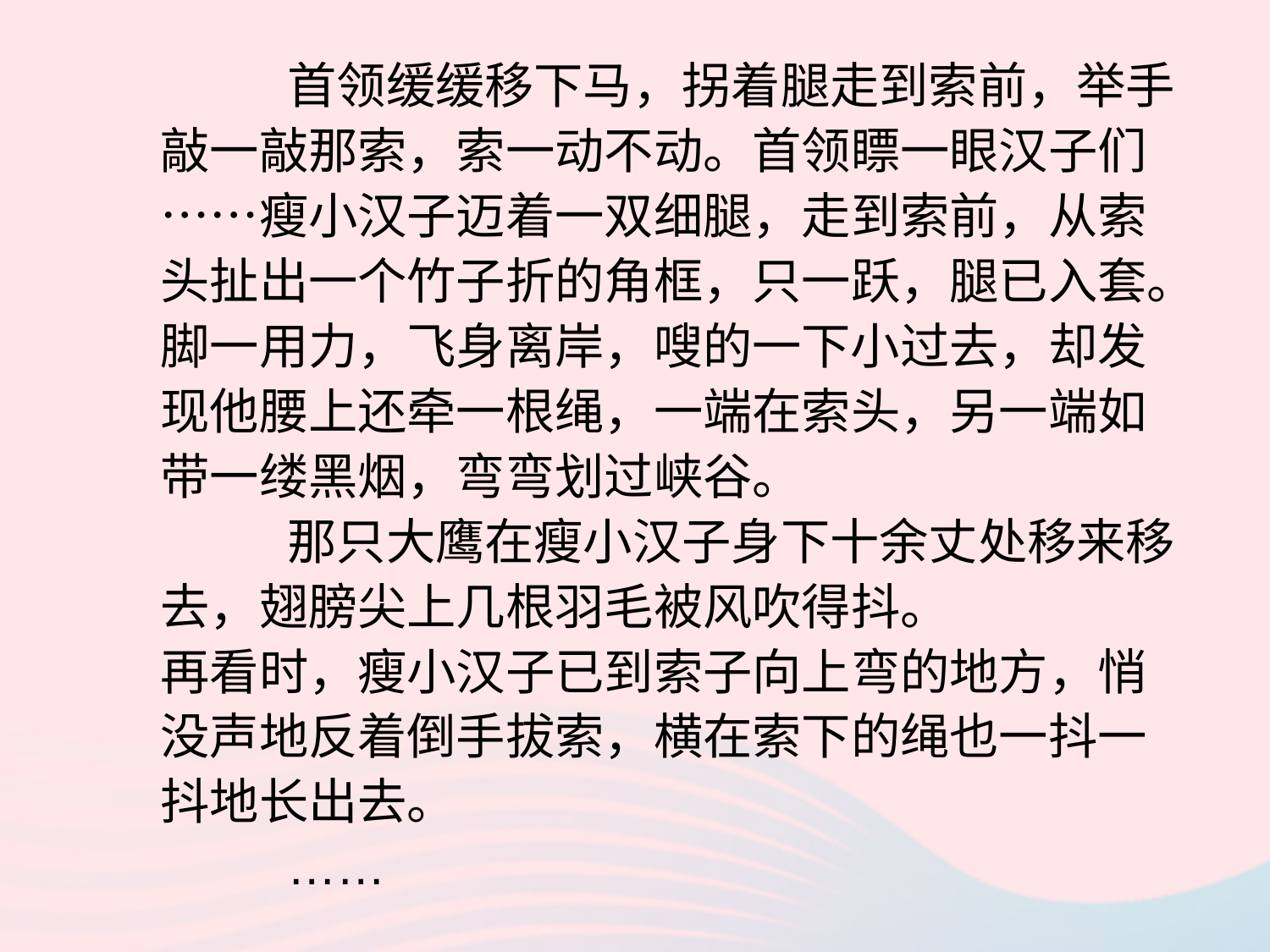

首领缓缓移下马，拐着腿走到索前，举手敲一敲那索，索一动不动。首领瞟一眼汉子们……瘦小汉子迈着一双细腿，走到索前，从索头扯出一个竹子折的角框，只一跃，腿已入套。脚一用力，飞身离岸，嗖的一下小过去，却发现他腰上还牵一根绳，一端在索头，另一端如带一缕黑烟，弯弯划过峡谷。
	那只大鹰在瘦小汉子身下十余丈处移来移去，翅膀尖上几根羽毛被风吹得抖。
再看时，瘦小汉子已到索子向上弯的地方，悄没声地反着倒手拔索，横在索下的绳也一抖一抖地长出去。
	……